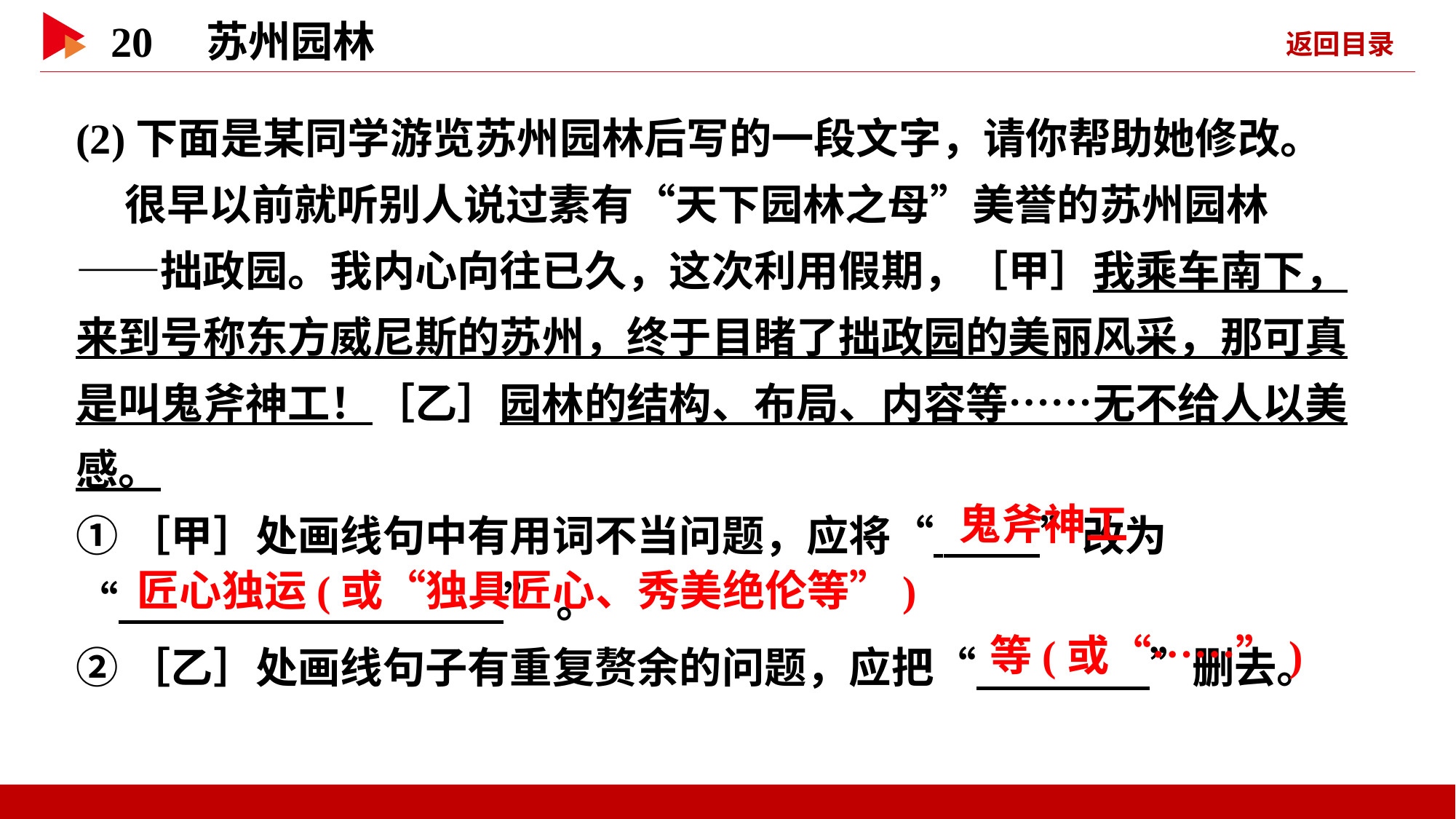

(2)下面是某同学游览苏州园林后写的一段文字，请你帮助她修改。
    很早以前就听别人说过素有“天下园林之母”美誉的苏州园林——拙政园。我内心向往已久，这次利用假期，［甲］我乘车南下，来到号称东方威尼斯的苏州，终于目睹了拙政园的美丽风采，那可真是叫鬼斧神工！［乙］园林的结构、布局、内容等……无不给人以美感。
①［甲］处画线句中有用词不当问题，应将“           ”改为
“                                        ”。
②［乙］处画线句子有重复赘余的问题，应把“                  ”删去。
 鬼斧神工
 匠心独运(或“独具匠心、秀美绝伦等”)
 等(或“……”)